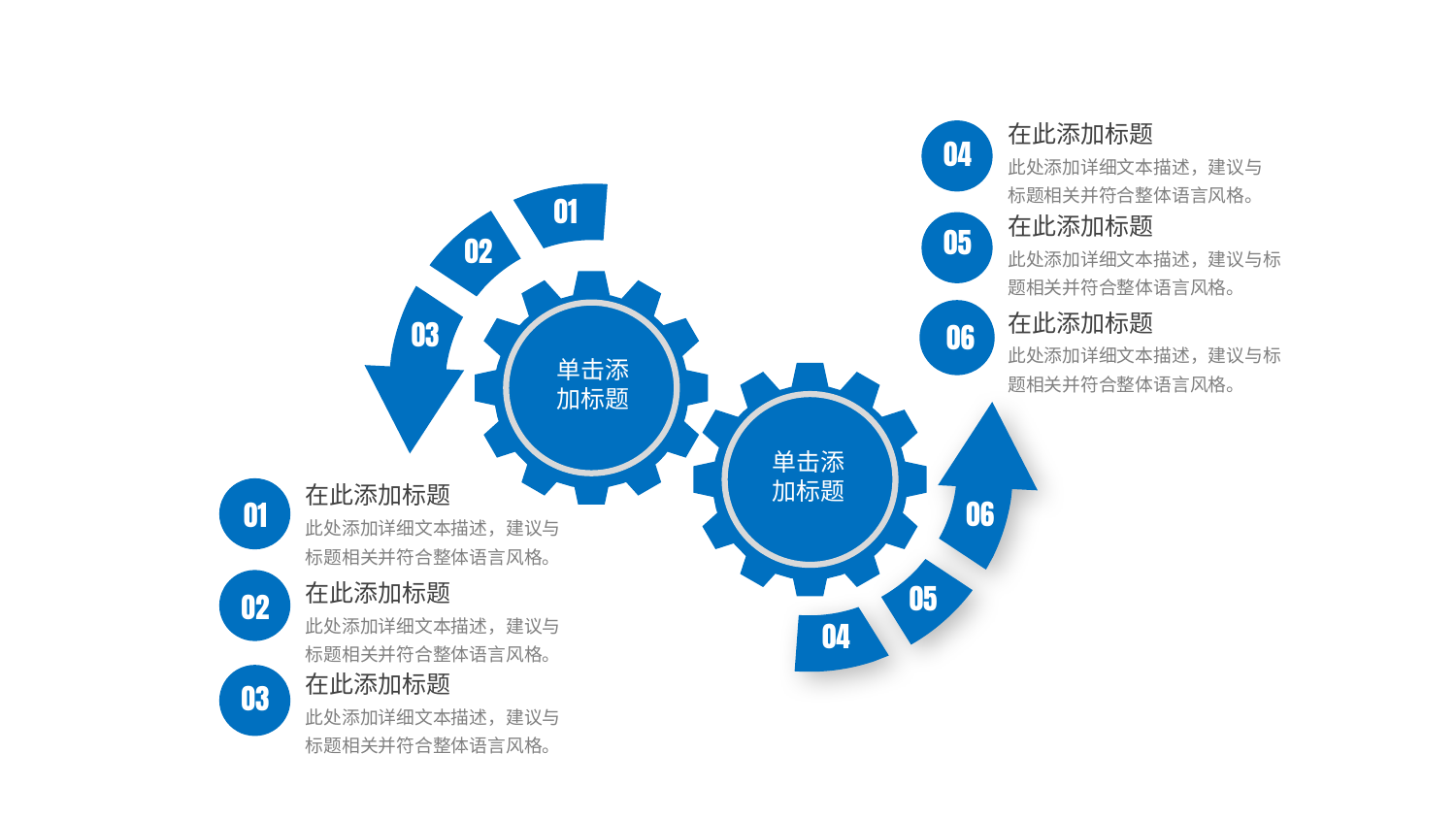

在此添加标题
此处添加详细文本描述，建议与标题相关并符合整体语言风格。

04

01
02
03
在此添加标题
此处添加详细文本描述，建议与标题相关并符合整体语言风格。

05

在此添加标题
此处添加详细文本描述，建议与标题相关并符合整体语言风格。

06

单击添加标题

06
05
04

单击添加标题
在此添加标题
此处添加详细文本描述，建议与标题相关并符合整体语言风格。

01

02
在此添加标题
此处添加详细文本描述，建议与标题相关并符合整体语言风格。
在此添加标题
此处添加详细文本描述，建议与标题相关并符合整体语言风格。

03